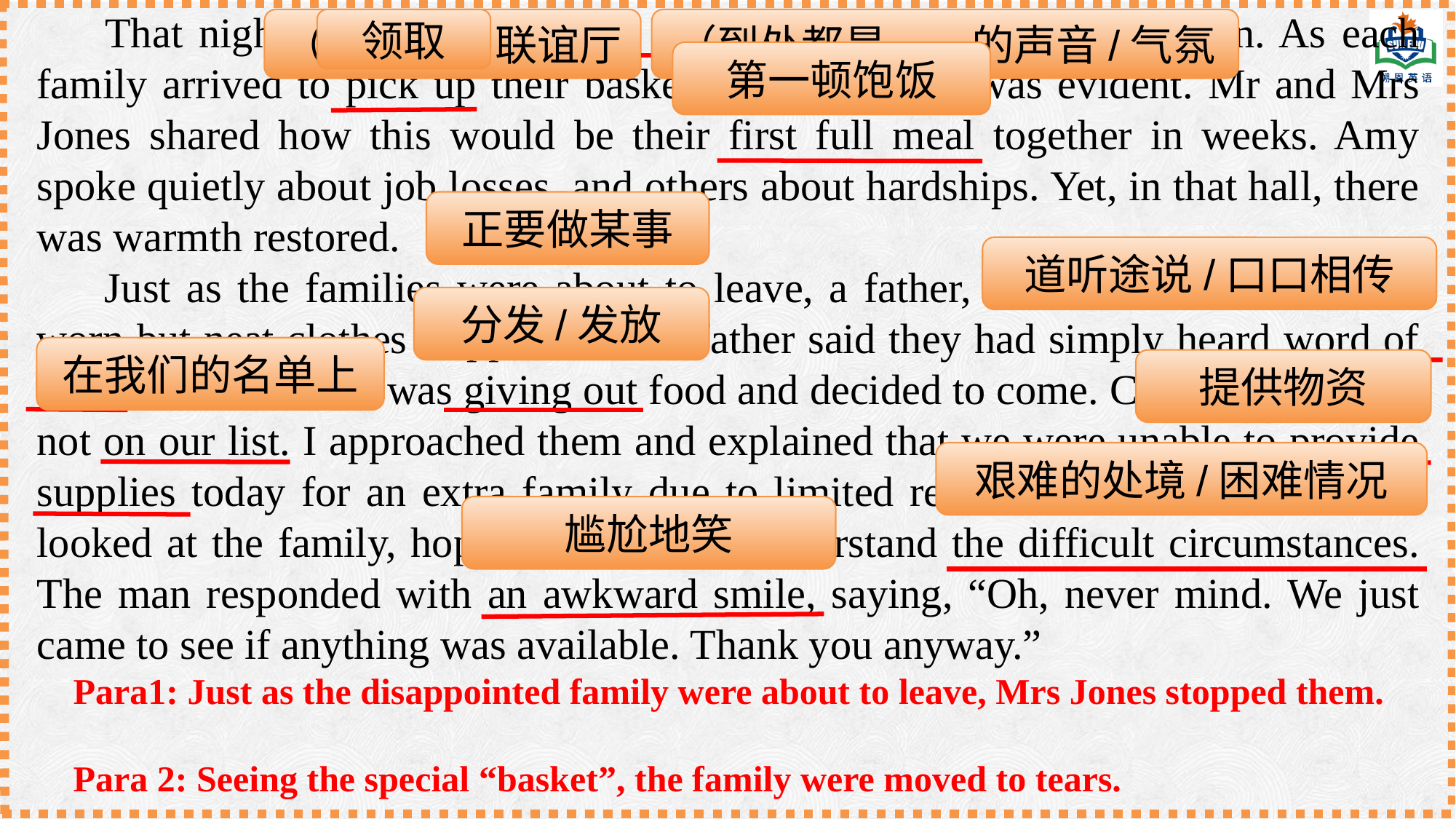

That night, the fellowship hall buzzed with laughter and emotion. As each family arrived to pick up their basket, their gratitude was evident. Mr and Mrs Jones shared how this would be their first full meal together in weeks. Amy spoke quietly about job losses, and others about hardships. Yet, in that hall, there was warmth restored.
  Just as the families were about to leave, a father, mother, and a child with worn but neat clothes stepped in. The father said they had simply heard word of mouth that a church was giving out food and decided to come. Clearly, they were not on our list. I approached them and explained that we were unable to provide supplies today for an extra family due to limited resources. I felt so sorry as I looked at the family, hoping they would understand the difficult circumstances. The man responded with an awkward smile, saying, “Oh, never mind. We just came to see if anything was available. Thank you anyway.”
Para1: Just as the disappointed family were about to leave, Mrs Jones stopped them.

Para 2: Seeing the special “basket”, the family were moved to tears.
（教会的）联谊厅
领取
（到处都是……的声音/气氛
第一顿饱饭
正要做某事
道听途说/口口相传
分发/发放
在我们的名单上
提供物资
艰难的处境/困难情况
尴尬地笑